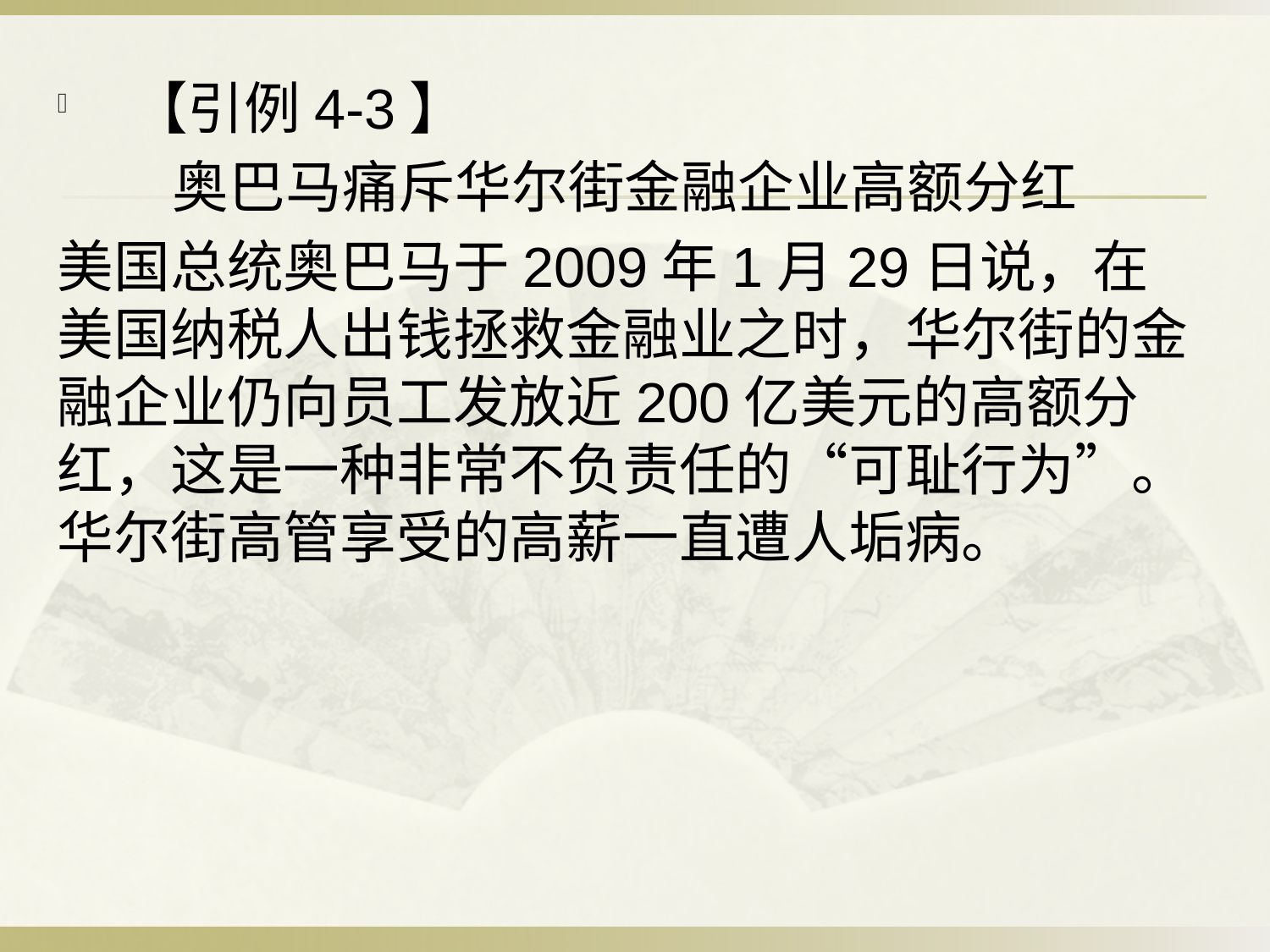

【引例4-3】
        奥巴马痛斥华尔街金融企业高额分红
美国总统奥巴马于2009年1月29日说，在美国纳税人出钱拯救金融业之时，华尔街的金融企业仍向员工发放近200亿美元的高额分红，这是一种非常不负责任的“可耻行为”。华尔街高管享受的高薪一直遭人垢病。